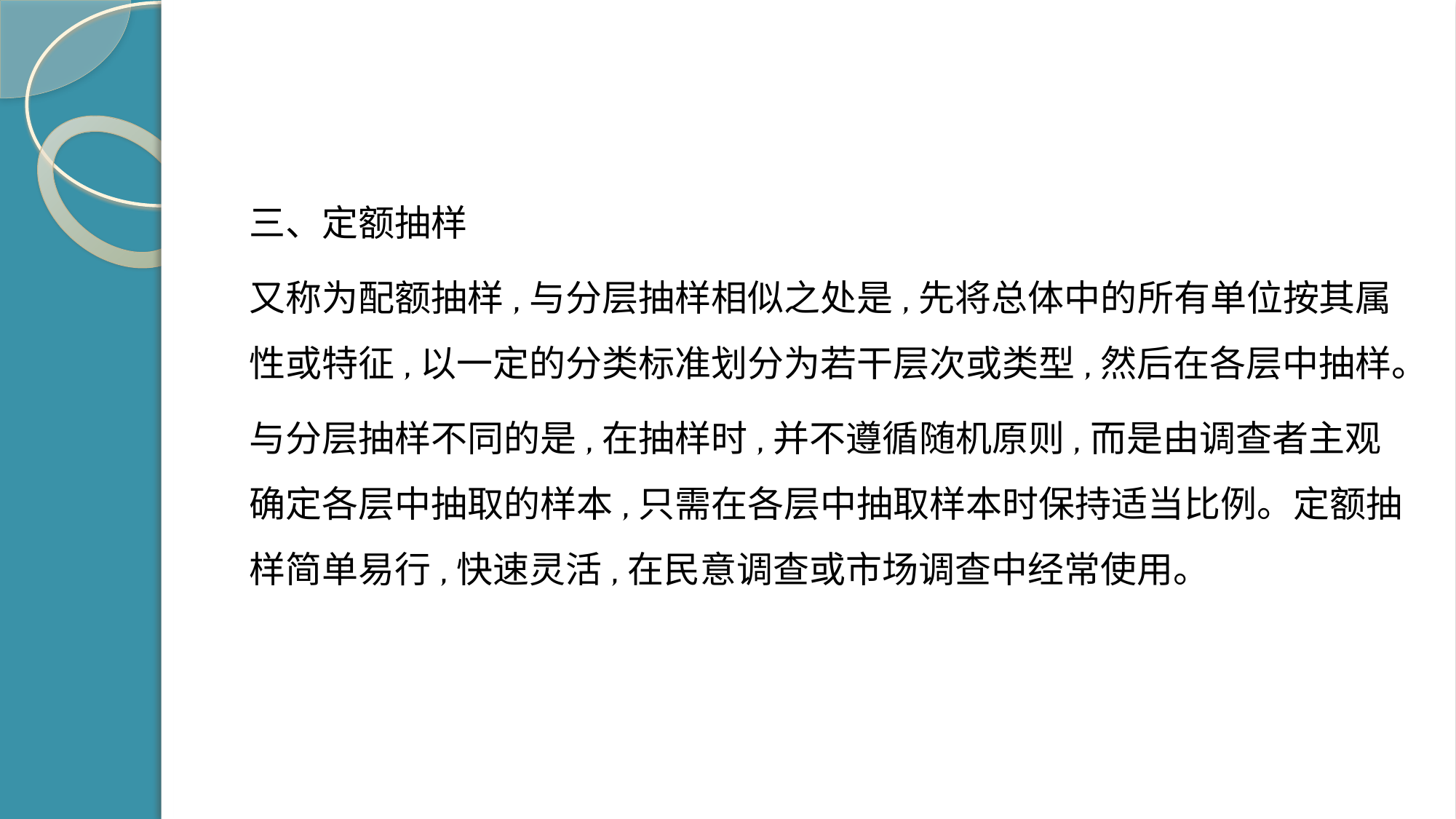

#
三、定额抽样
又称为配额抽样,与分层抽样相似之处是,先将总体中的所有单位按其属性或特征,以一定的分类标准划分为若干层次或类型,然后在各层中抽样。
与分层抽样不同的是,在抽样时,并不遵循随机原则,而是由调查者主观确定各层中抽取的样本,只需在各层中抽取样本时保持适当比例。定额抽样简单易行,快速灵活,在民意调查或市场调查中经常使用。